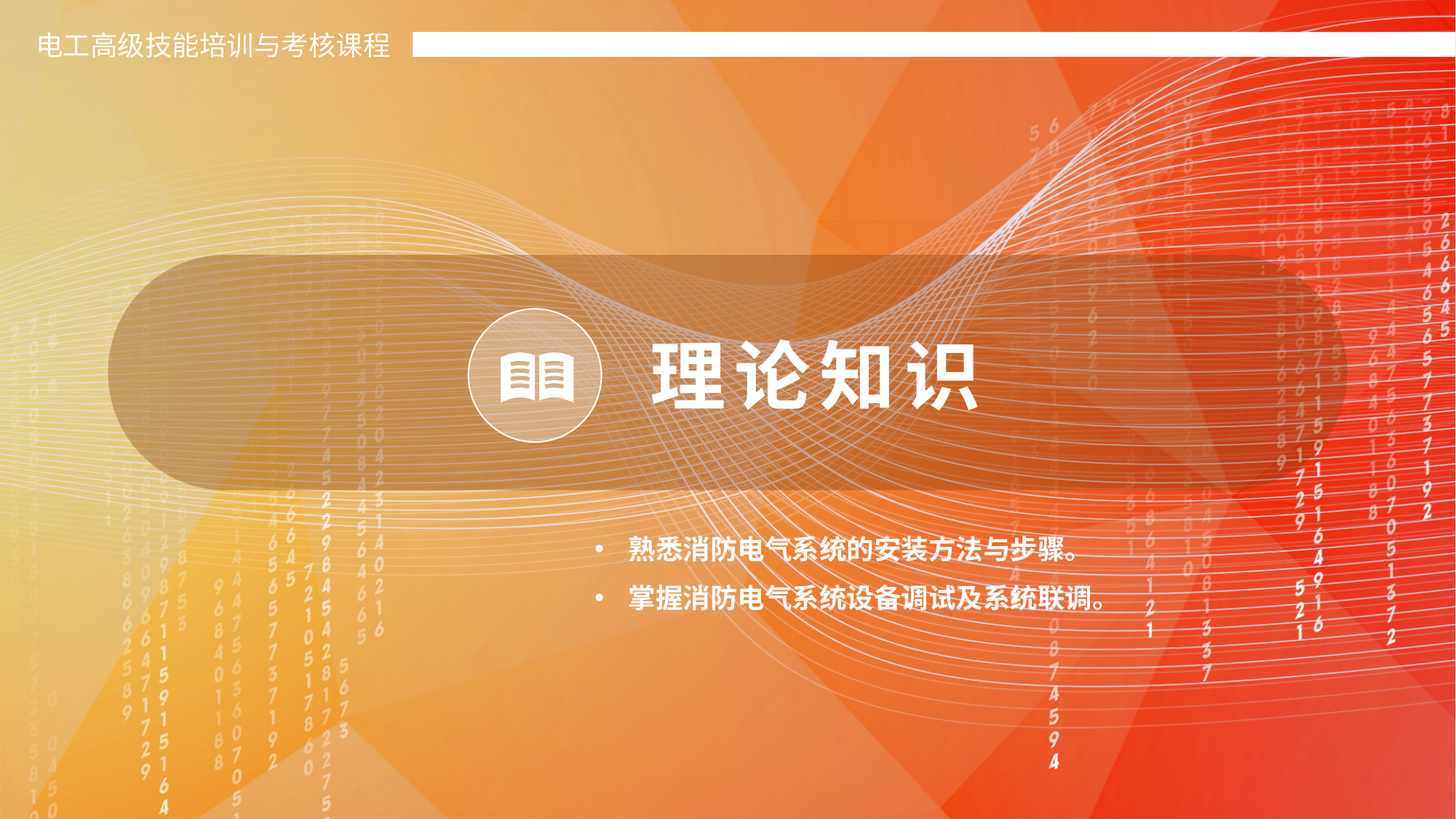

电工高级技能培训与考核课程

理论知识
熟悉消防电气系统的安装方法与步骤。
掌握消防电气系统设备调试及系统联调。